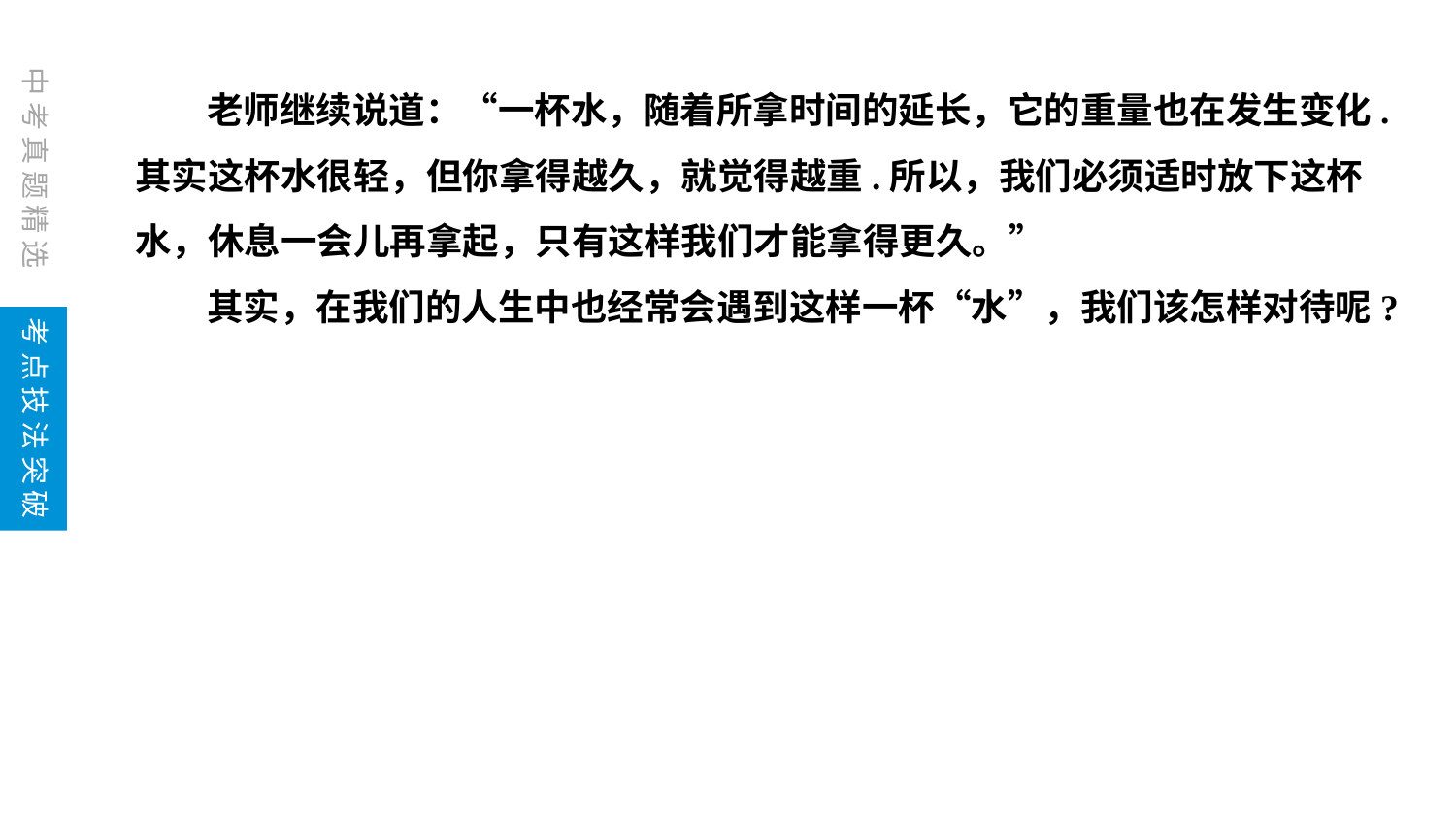

老师继续说道：“一杯水，随着所拿时间的延长，它的重量也在发生变化.其实这杯水很轻，但你拿得越久，就觉得越重.所以，我们必须适时放下这杯水，休息一会儿再拿起，只有这样我们才能拿得更久。”
其实，在我们的人生中也经常会遇到这样一杯“水”，我们该怎样对待呢?